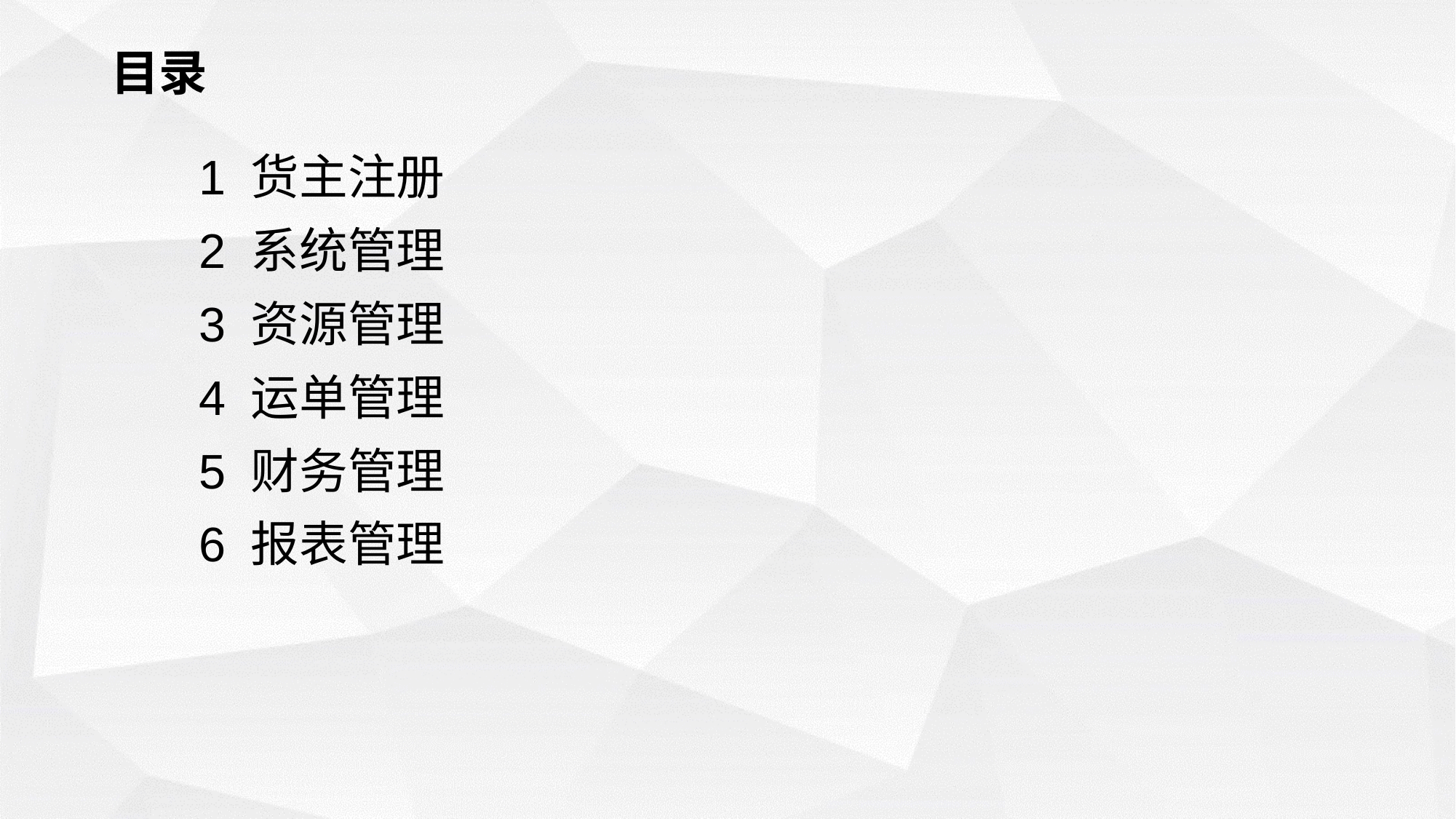

# 目录
1 货主注册
2 系统管理
3 资源管理
4 运单管理
5 财务管理
6 报表管理